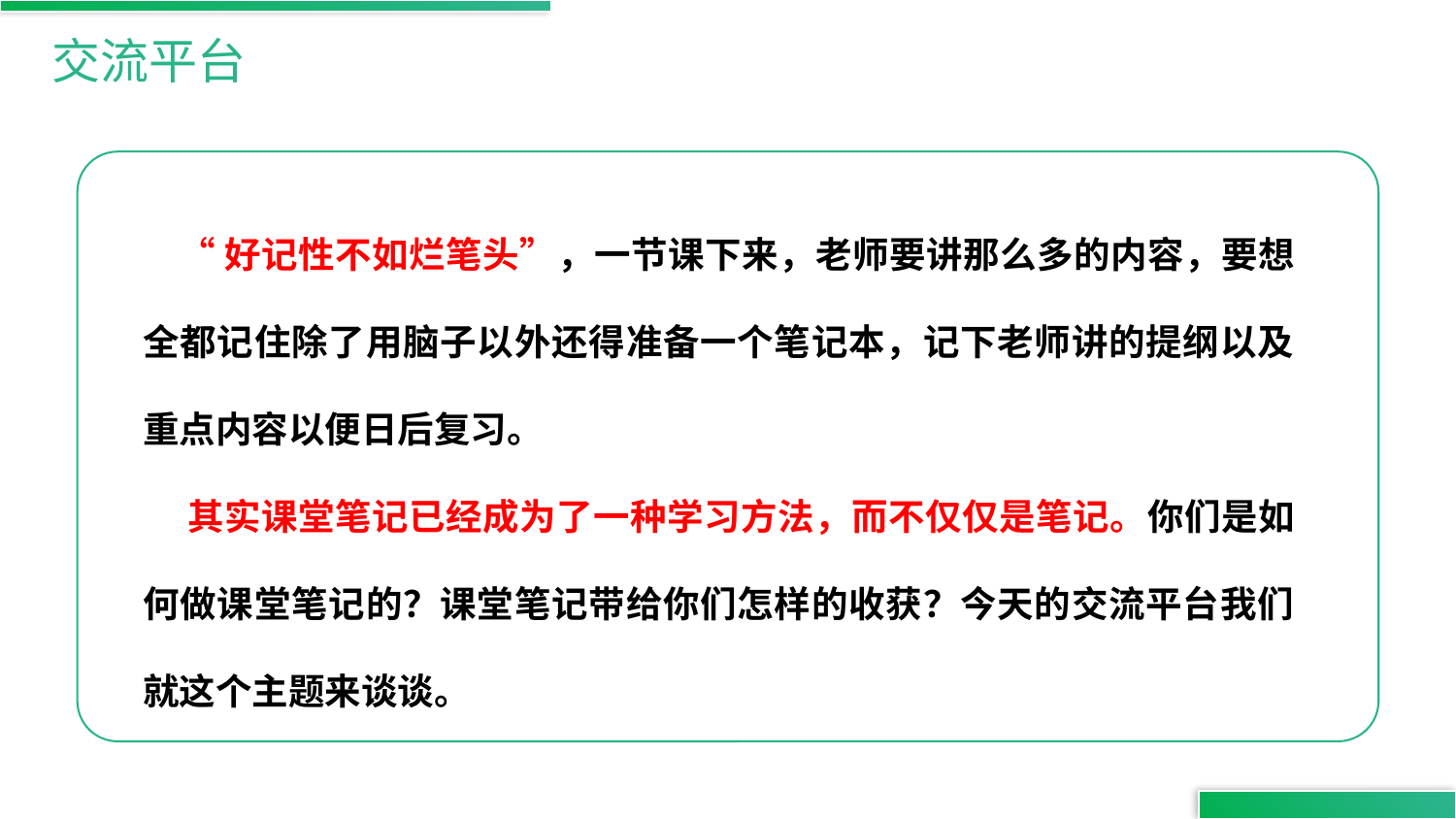

交流平台
    “好记性不如烂笔头”，一节课下来，老师要讲那么多的内容，要想全都记住除了用脑子以外还得准备一个笔记本，记下老师讲的提纲以及重点内容以便日后复习。
    其实课堂笔记已经成为了一种学习方法，而不仅仅是笔记。你们是如何做课堂笔记的？课堂笔记带给你们怎样的收获？今天的交流平台我们就这个主题来谈谈。